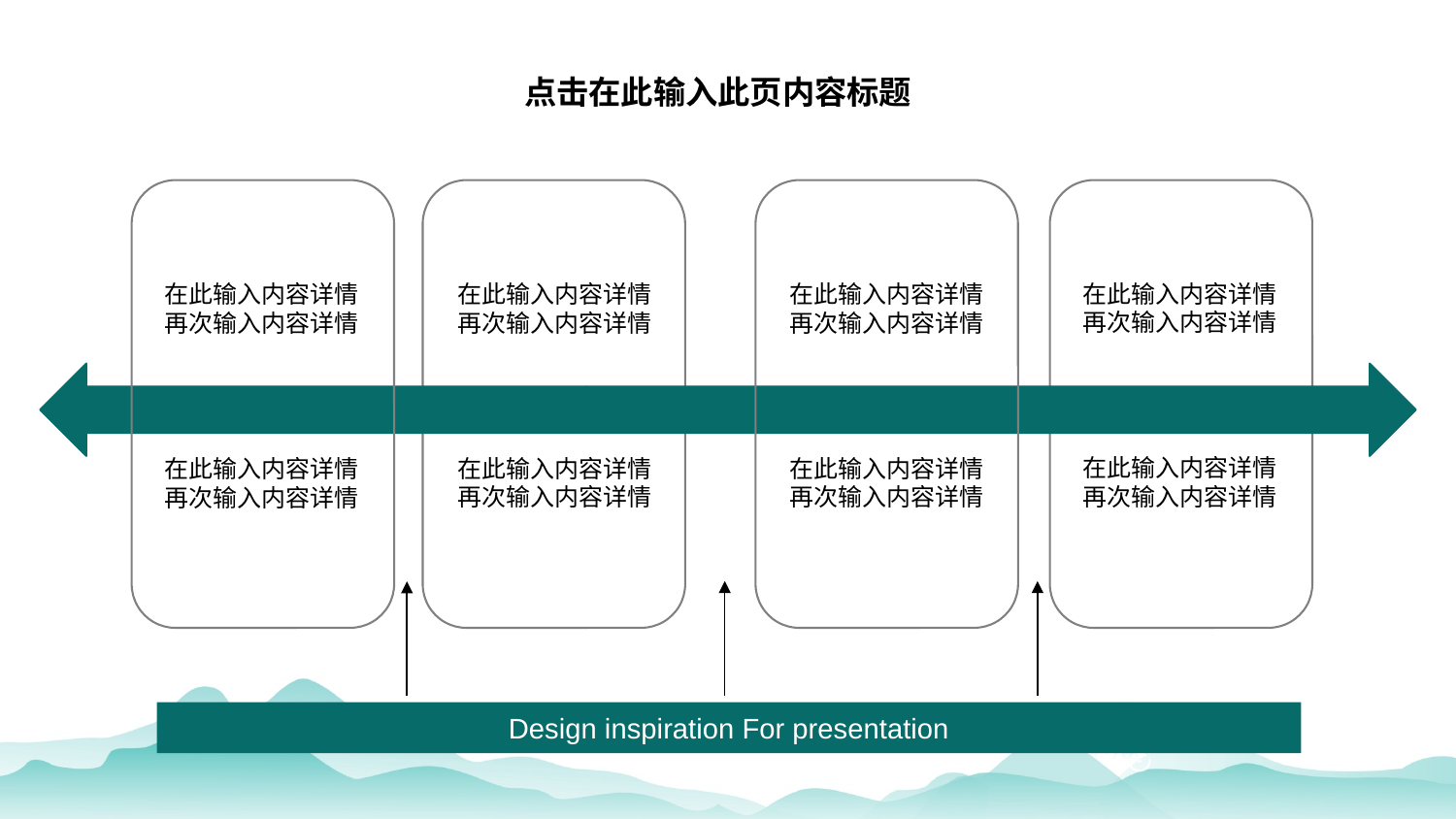

点击在此输入此页内容标题

在此输入内容详情再次输入内容详情

在此输入内容详情再次输入内容详情

在此输入内容详情再次输入内容详情

在此输入内容详情再次输入内容详情

在此输入内容详情再次输入内容详情

在此输入内容详情再次输入内容详情

在此输入内容详情再次输入内容详情

在此输入内容详情再次输入内容详情

Design inspiration For presentation